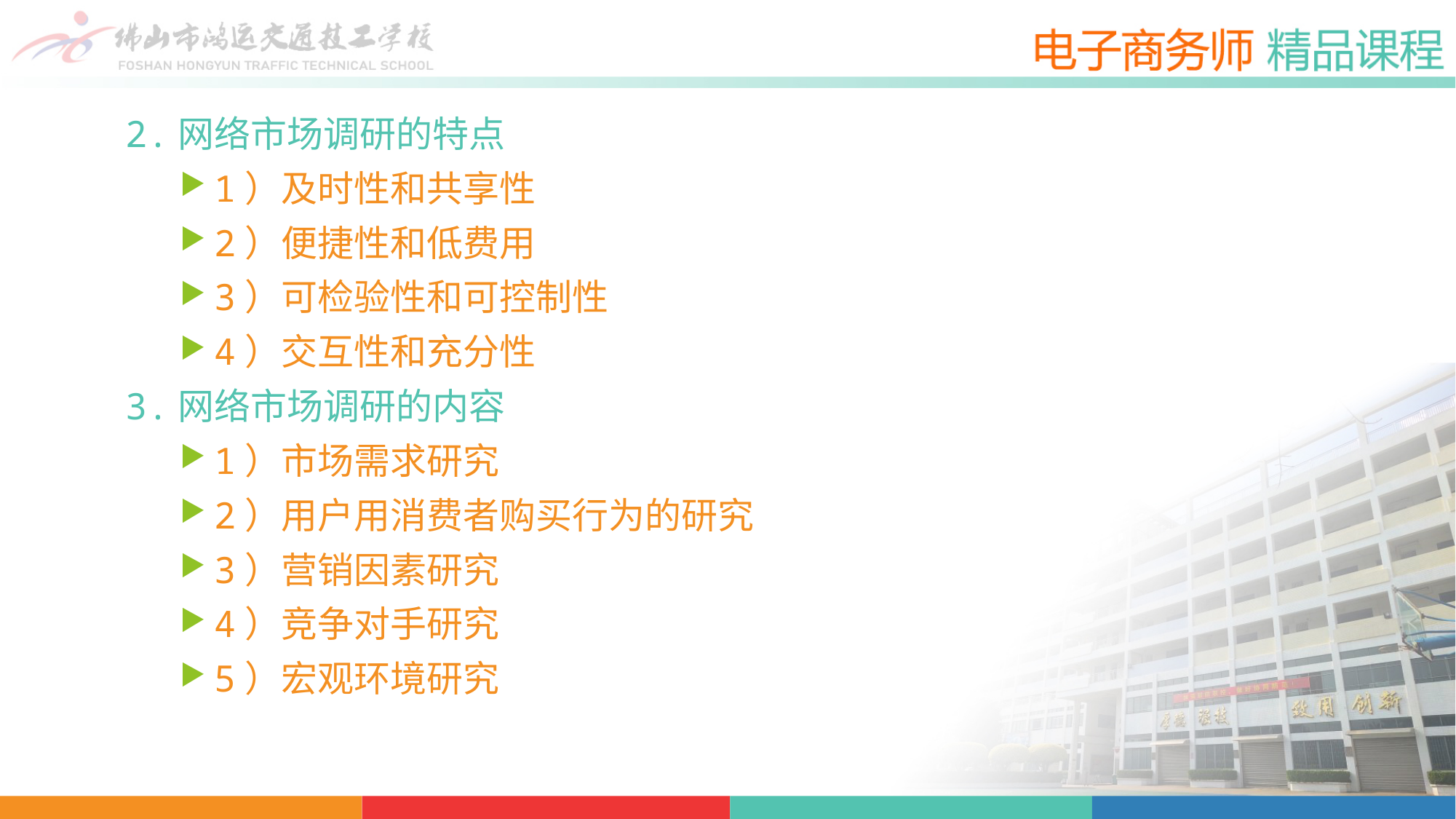

2.网络市场调研的特点
1）及时性和共享性
2）便捷性和低费用
3）可检验性和可控制性
4）交互性和充分性
3.网络市场调研的内容
1）市场需求研究
2）用户用消费者购买行为的研究
3）营销因素研究
4）竞争对手研究
5）宏观环境研究